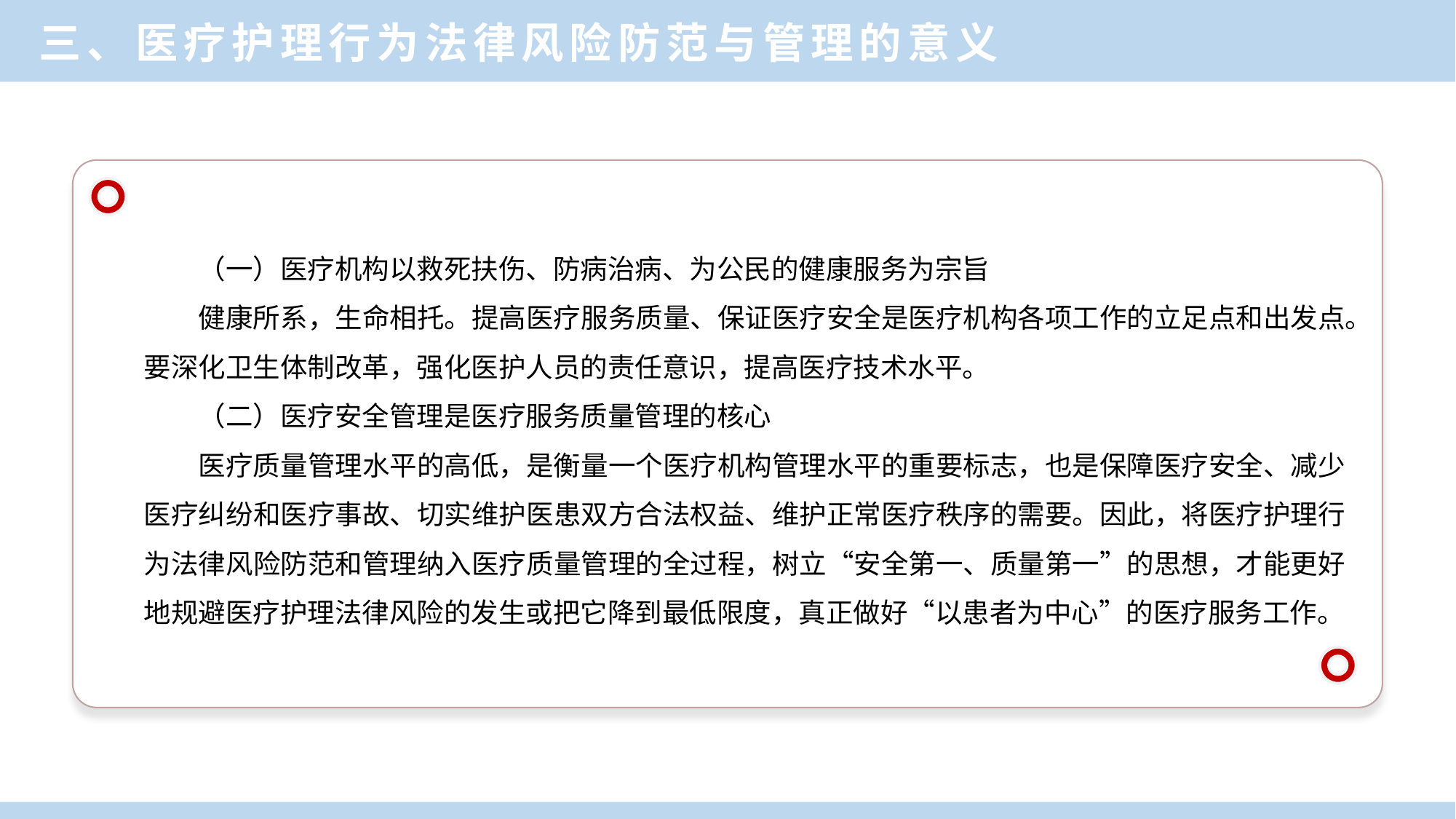

三、医疗护理行为法律风险防范与管理的意义

（一）医疗机构以救死扶伤、防病治病、为公民的健康服务为宗旨
健康所系，生命相托。提高医疗服务质量、保证医疗安全是医疗机构各项工作的立足点和出发点。要深化卫生体制改革，强化医护人员的责任意识，提高医疗技术水平。
（二）医疗安全管理是医疗服务质量管理的核心
医疗质量管理水平的高低，是衡量一个医疗机构管理水平的重要标志，也是保障医疗安全、减少医疗纠纷和医疗事故、切实维护医患双方合法权益、维护正常医疗秩序的需要。因此，将医疗护理行为法律风险防范和管理纳入医疗质量管理的全过程，树立“安全第一、质量第一”的思想，才能更好地规避医疗护理法律风险的发生或把它降到最低限度，真正做好“以患者为中心”的医疗服务工作。